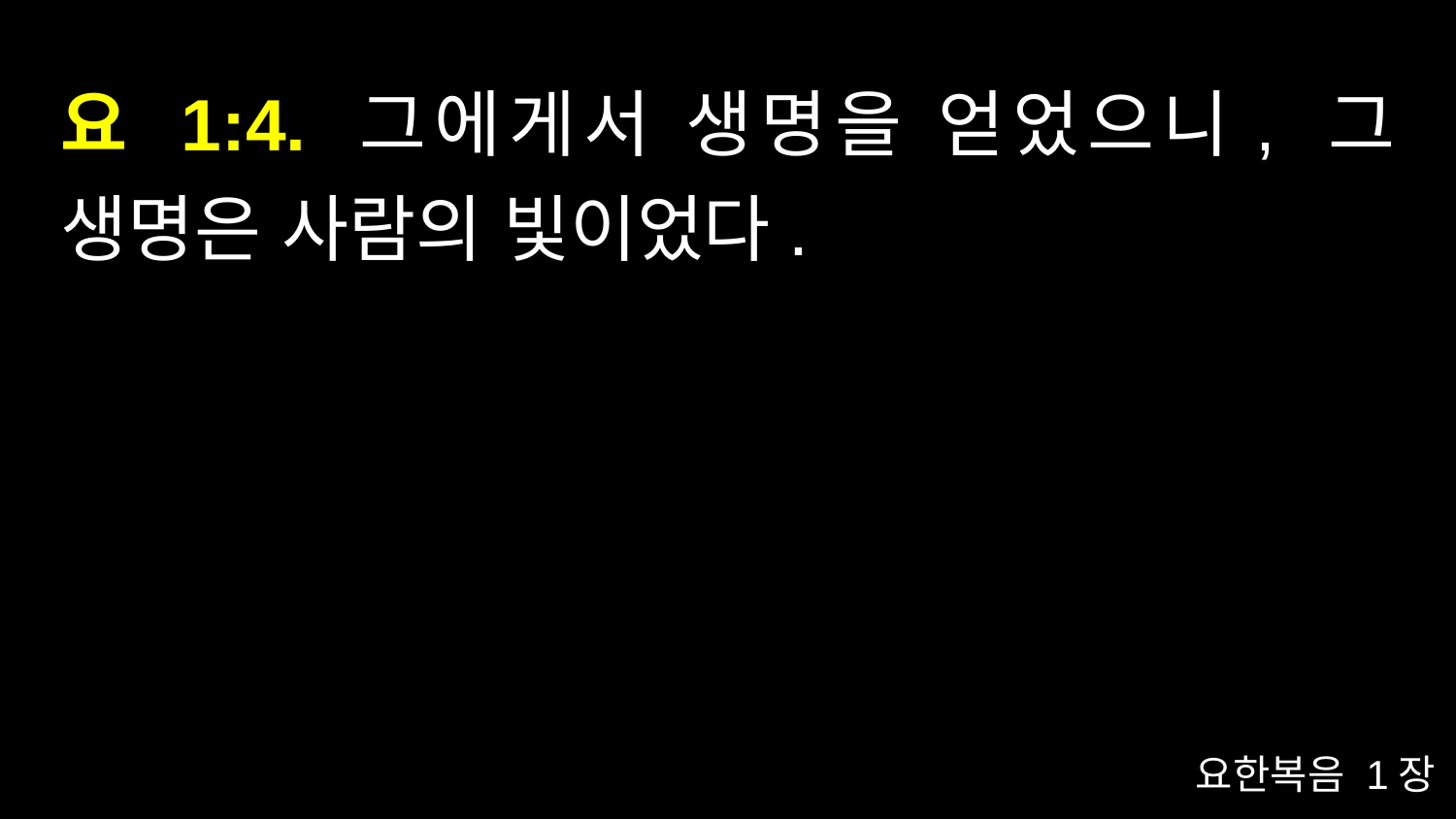

# 요 1:4. 그에게서 생명을 얻었으니, 그 생명은 사람의 빛이었다.
요한복음 1장